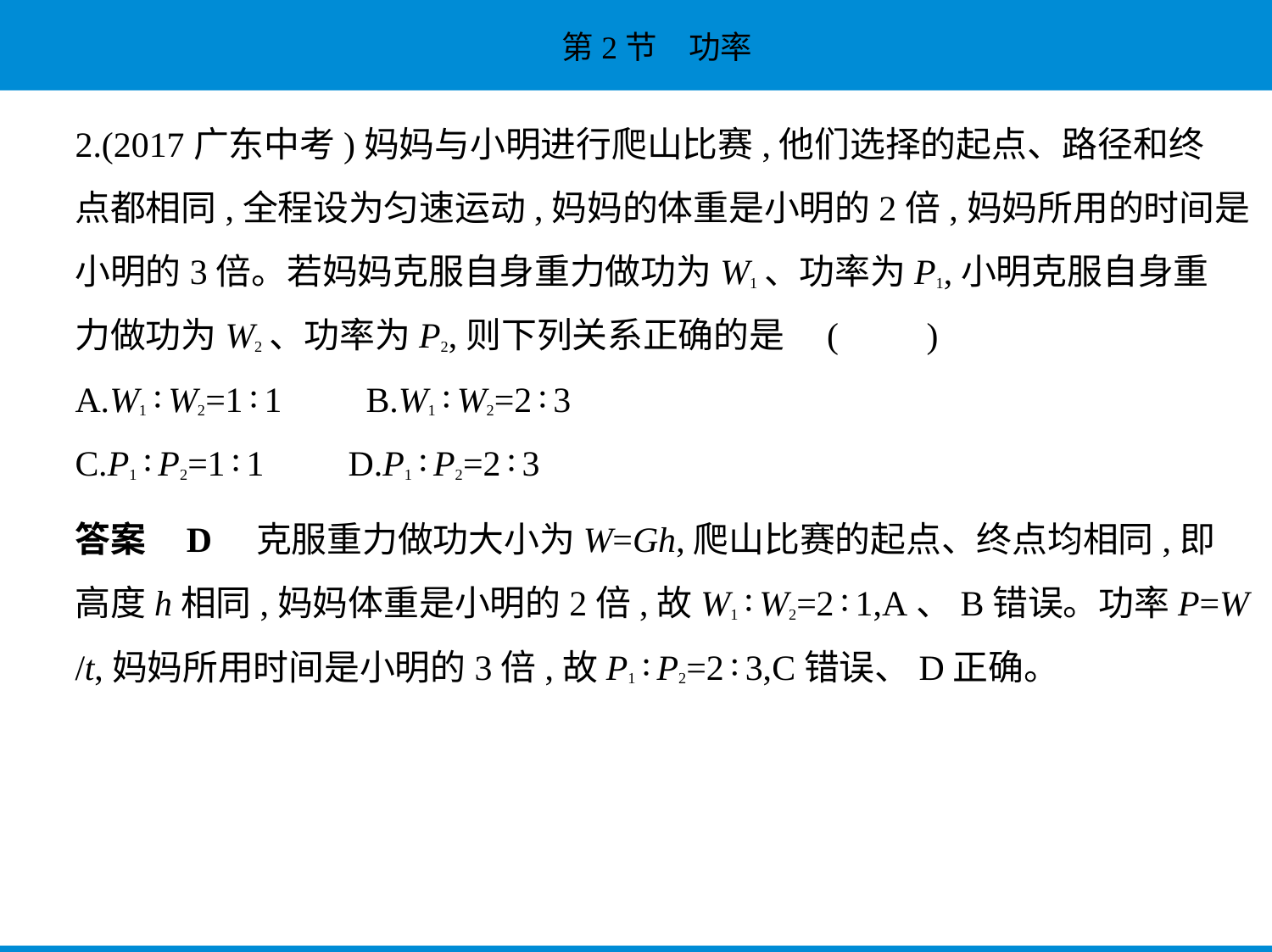

2.(2017广东中考)妈妈与小明进行爬山比赛,他们选择的起点、路径和终
点都相同,全程设为匀速运动,妈妈的体重是小明的2倍,妈妈所用的时间是
小明的3倍。若妈妈克服自身重力做功为W1、功率为P1,小明克服自身重
力做功为W2、功率为P2,则下列关系正确的是 (　　)
A.W1∶W2=1∶1　    B.W1∶W2=2∶3
C.P1∶P2=1∶1　    D.P1∶P2=2∶3
答案    D　克服重力做功大小为W=Gh,爬山比赛的起点、终点均相同,即
高度h相同,妈妈体重是小明的2倍,故W1∶W2=2∶1,A、B错误。功率P=W
/t,妈妈所用时间是小明的3倍,故P1∶P2=2∶3,C错误、D正确。